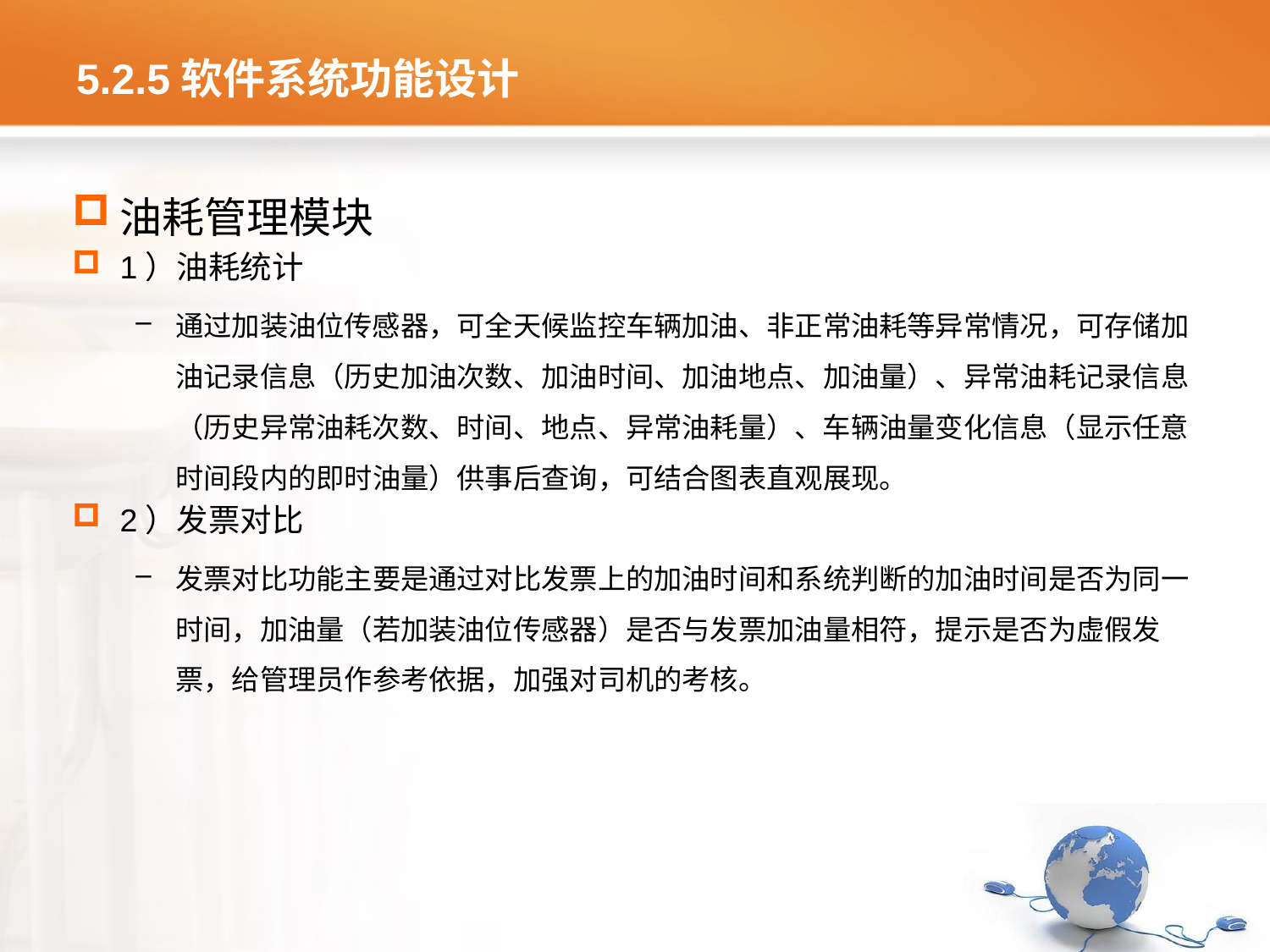

# 5.2.5软件系统功能设计
油耗管理模块
1）油耗统计
通过加装油位传感器，可全天候监控车辆加油、非正常油耗等异常情况，可存储加油记录信息（历史加油次数、加油时间、加油地点、加油量）、异常油耗记录信息（历史异常油耗次数、时间、地点、异常油耗量）、车辆油量变化信息（显示任意时间段内的即时油量）供事后查询，可结合图表直观展现。
2）发票对比
发票对比功能主要是通过对比发票上的加油时间和系统判断的加油时间是否为同一时间，加油量（若加装油位传感器）是否与发票加油量相符，提示是否为虚假发票，给管理员作参考依据，加强对司机的考核。